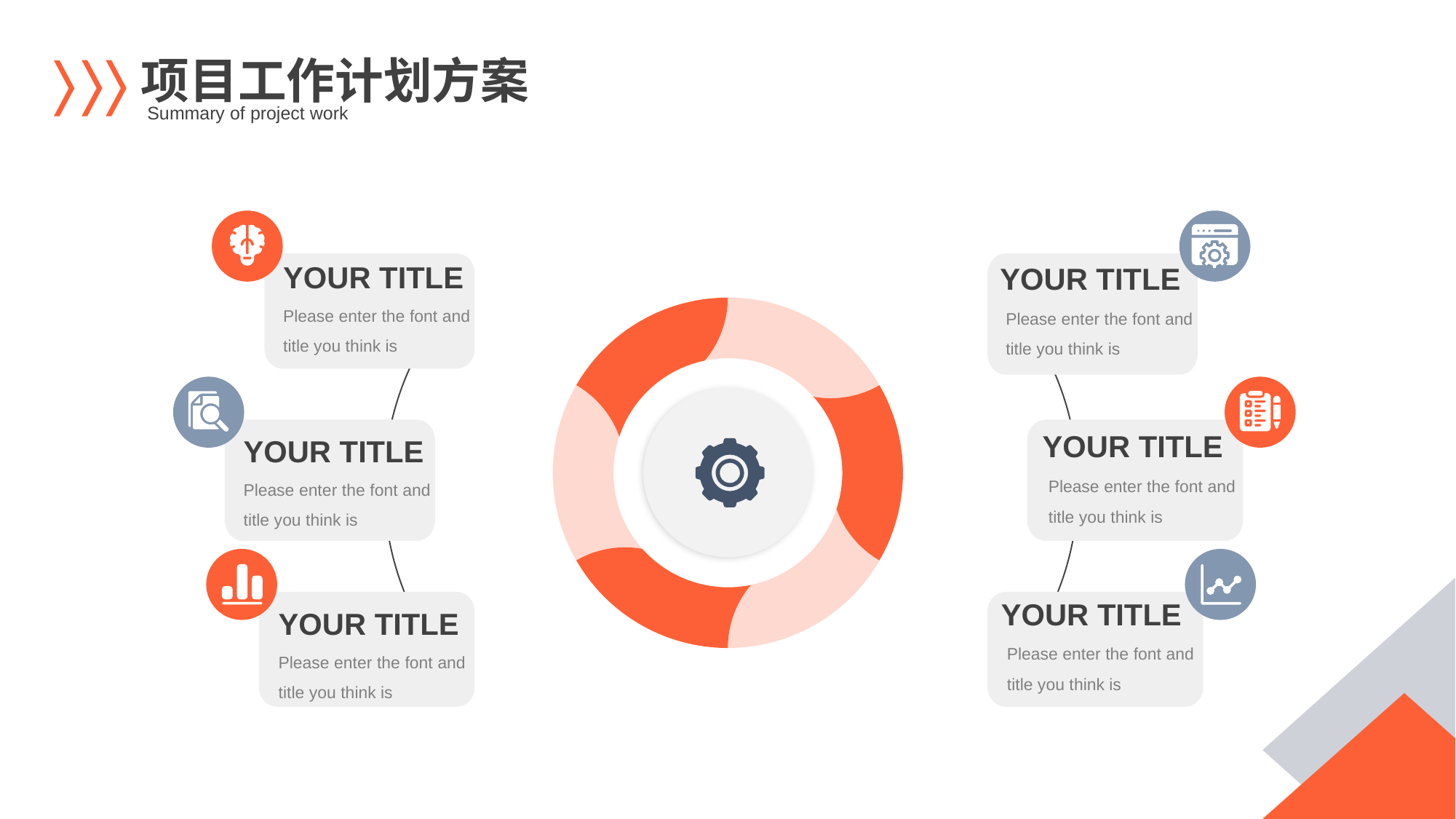

项目工作计划方案
Summary of project work

YOUR TITLE
Please enter the font and title you think is
YOUR TITLE
Please enter the font and title you think is
YOUR TITLE
Please enter the font and title you think is

YOUR TITLE
Please enter the font and title you think is

YOUR TITLE
Please enter the font and title you think is

YOUR TITLE

Please enter the font and title you think is